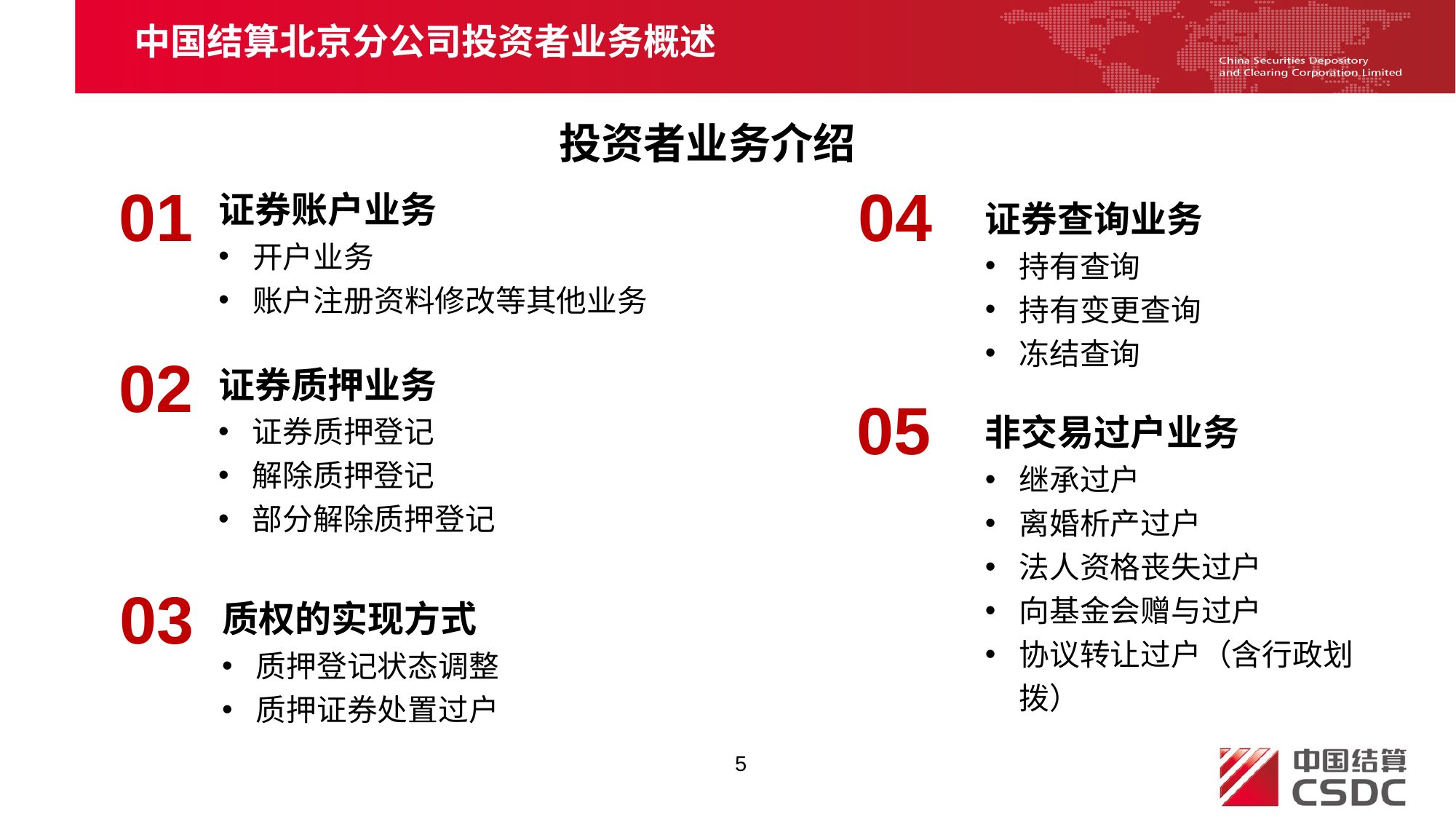

中国结算北京分公司投资者业务概述
投资者业务介绍
01
04
证券账户业务
开户业务
账户注册资料修改等其他业务

证券查询业务
持有查询
持有变更查询
冻结查询

02
证券质押业务
证券质押登记
解除质押登记
部分解除质押登记

05
非交易过户业务
继承过户
离婚析产过户
法人资格丧失过户
向基金会赠与过户
协议转让过户（含行政划拨）
03

质权的实现方式
质押登记状态调整
质押证券处置过户
5